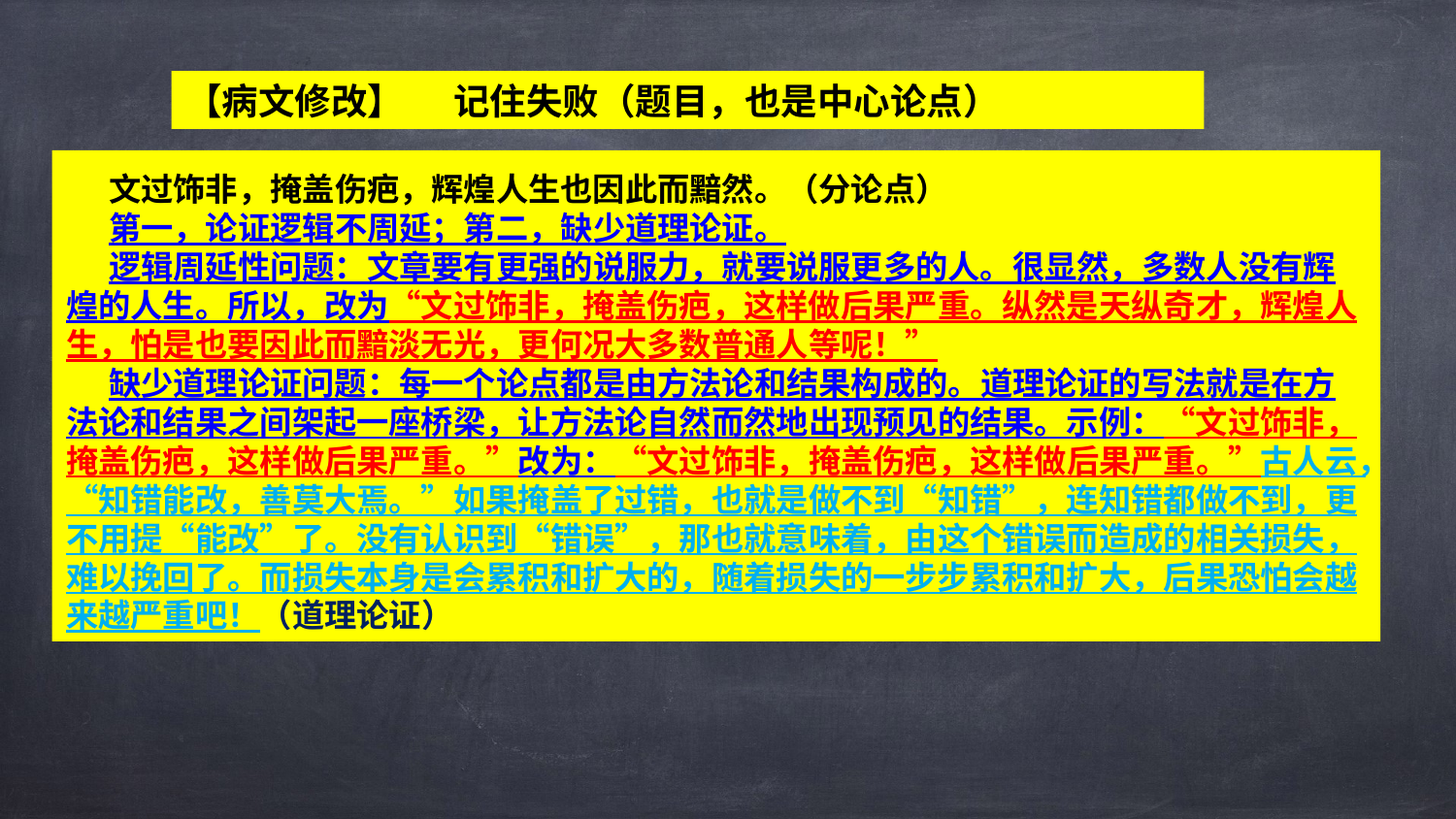

【病文修改】      记住失败（题目，也是中心论点）
文过饰非，掩盖伤疤，辉煌人生也因此而黯然。（分论点）
第一，论证逻辑不周延；第二，缺少道理论证。
逻辑周延性问题：文章要有更强的说服力，就要说服更多的人。很显然，多数人没有辉煌的人生。所以，改为“文过饰非，掩盖伤疤，这样做后果严重。纵然是天纵奇才，辉煌人生，怕是也要因此而黯淡无光，更何况大多数普通人等呢！”
缺少道理论证问题：每一个论点都是由方法论和结果构成的。道理论证的写法就是在方法论和结果之间架起一座桥梁，让方法论自然而然地出现预见的结果。示例：“文过饰非，掩盖伤疤，这样做后果严重。”改为：“文过饰非，掩盖伤疤，这样做后果严重。”古人云，“知错能改，善莫大焉。”如果掩盖了过错，也就是做不到“知错”，连知错都做不到，更不用提“能改”了。没有认识到“错误”，那也就意味着，由这个错误而造成的相关损失，难以挽回了。而损失本身是会累积和扩大的，随着损失的一步步累积和扩大，后果恐怕会越来越严重吧！（道理论证）